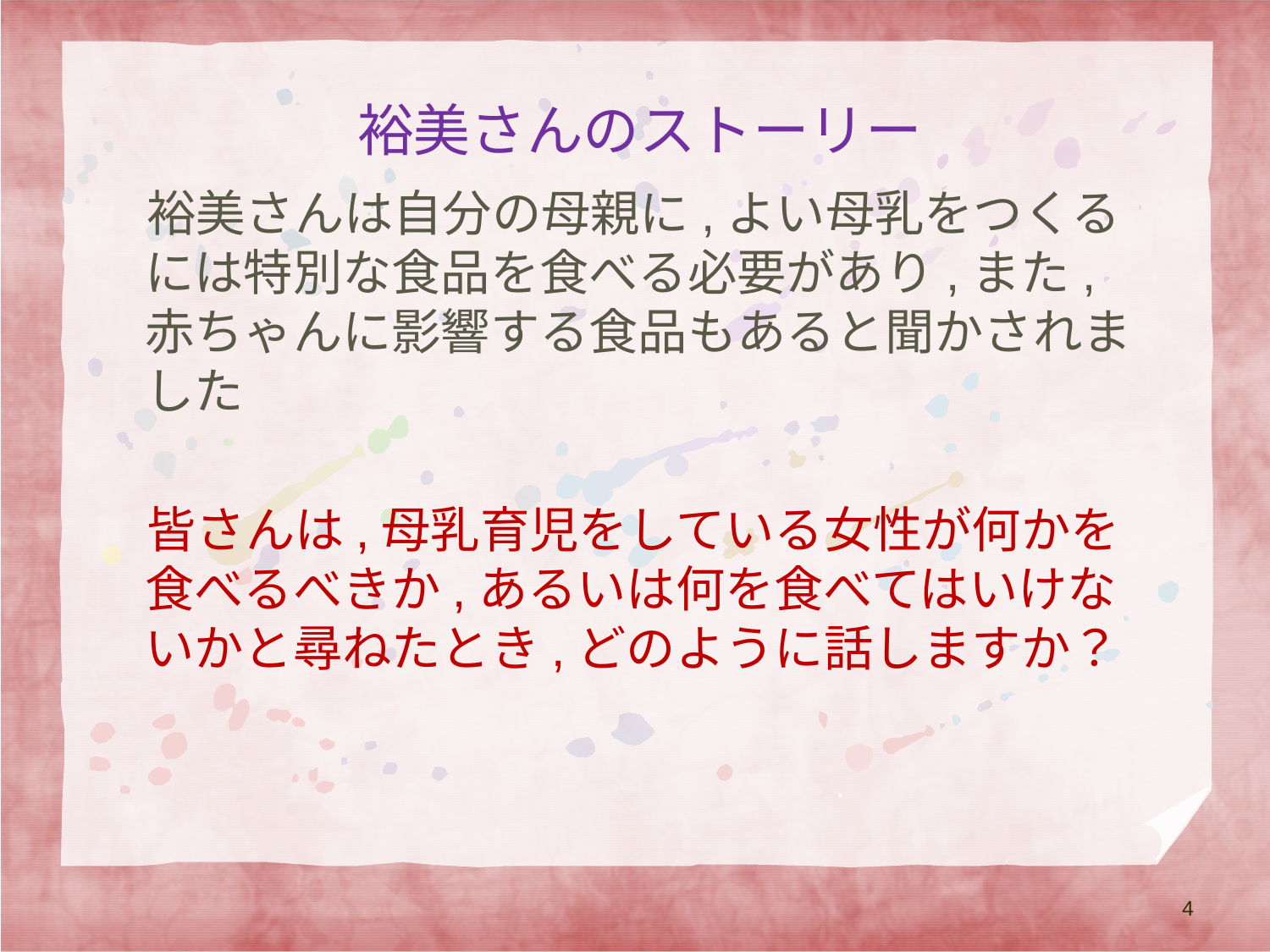

# 裕美さんのストーリー
　裕美さんは自分の母親に,よい母乳をつくるには特別な食品を食べる必要があり,また,赤ちゃんに影響する食品もあると聞かされました

　皆さんは,母乳育児をしている女性が何かを食べるべきか,あるいは何を食べてはいけないかと尋ねたとき,どのように話しますか？
4